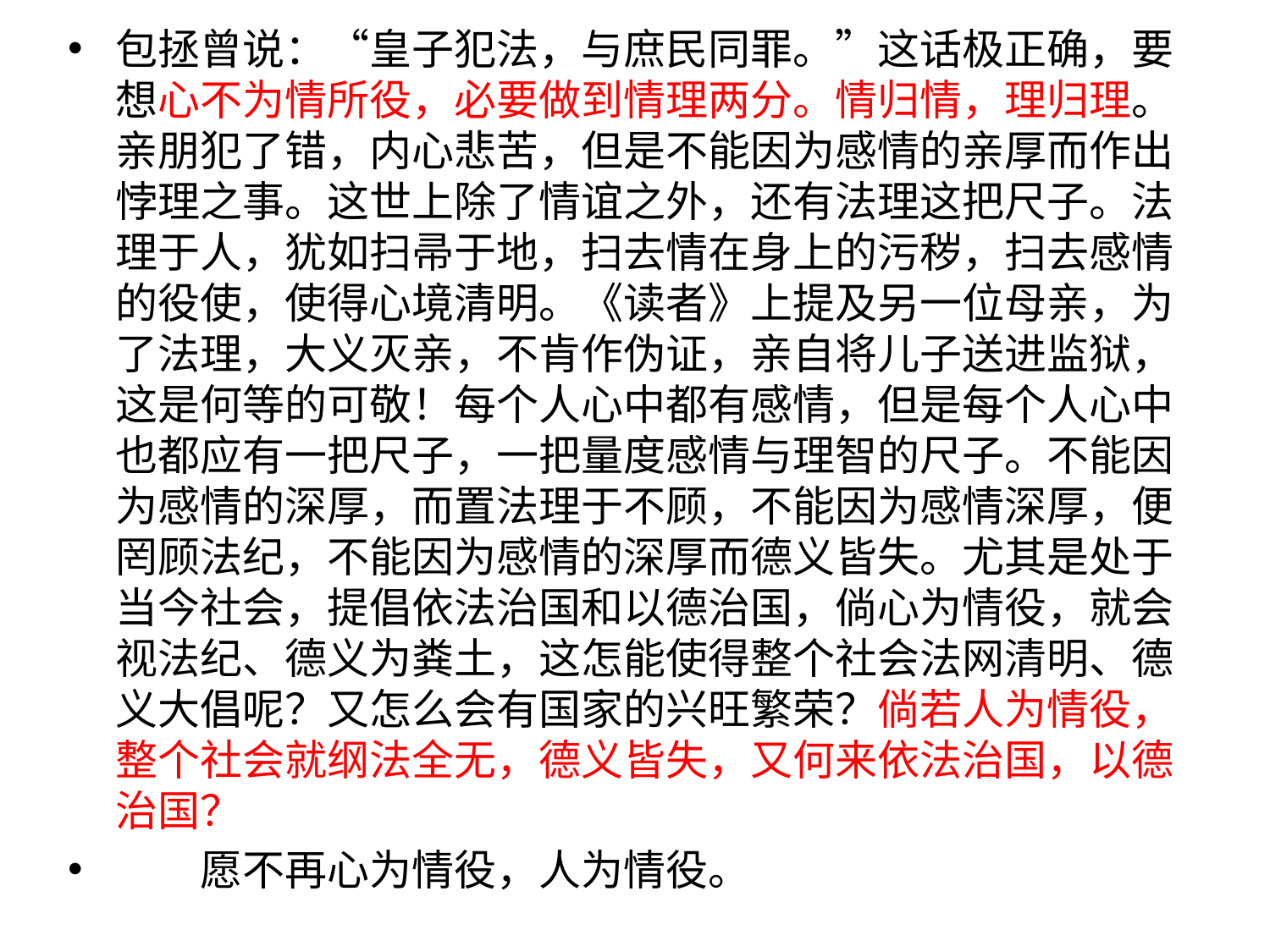

包拯曾说：“皇子犯法，与庶民同罪。”这话极正确，要想心不为情所役，必要做到情理两分。情归情，理归理。亲朋犯了错，内心悲苦，但是不能因为感情的亲厚而作出悖理之事。这世上除了情谊之外，还有法理这把尺子。法理于人，犹如扫帚于地，扫去情在身上的污秽，扫去感情的役使，使得心境清明。《读者》上提及另一位母亲，为了法理，大义灭亲，不肯作伪证，亲自将儿子送进监狱，这是何等的可敬！每个人心中都有感情，但是每个人心中也都应有一把尺子，一把量度感情与理智的尺子。不能因为感情的深厚，而置法理于不顾，不能因为感情深厚，便罔顾法纪，不能因为感情的深厚而德义皆失。尤其是处于当今社会，提倡依法治国和以德治国，倘心为情役，就会视法纪、德义为粪土，这怎能使得整个社会法网清明、德义大倡呢？又怎么会有国家的兴旺繁荣？倘若人为情役，整个社会就纲法全无，德义皆失，又何来依法治国，以德治国？
　　愿不再心为情役，人为情役。